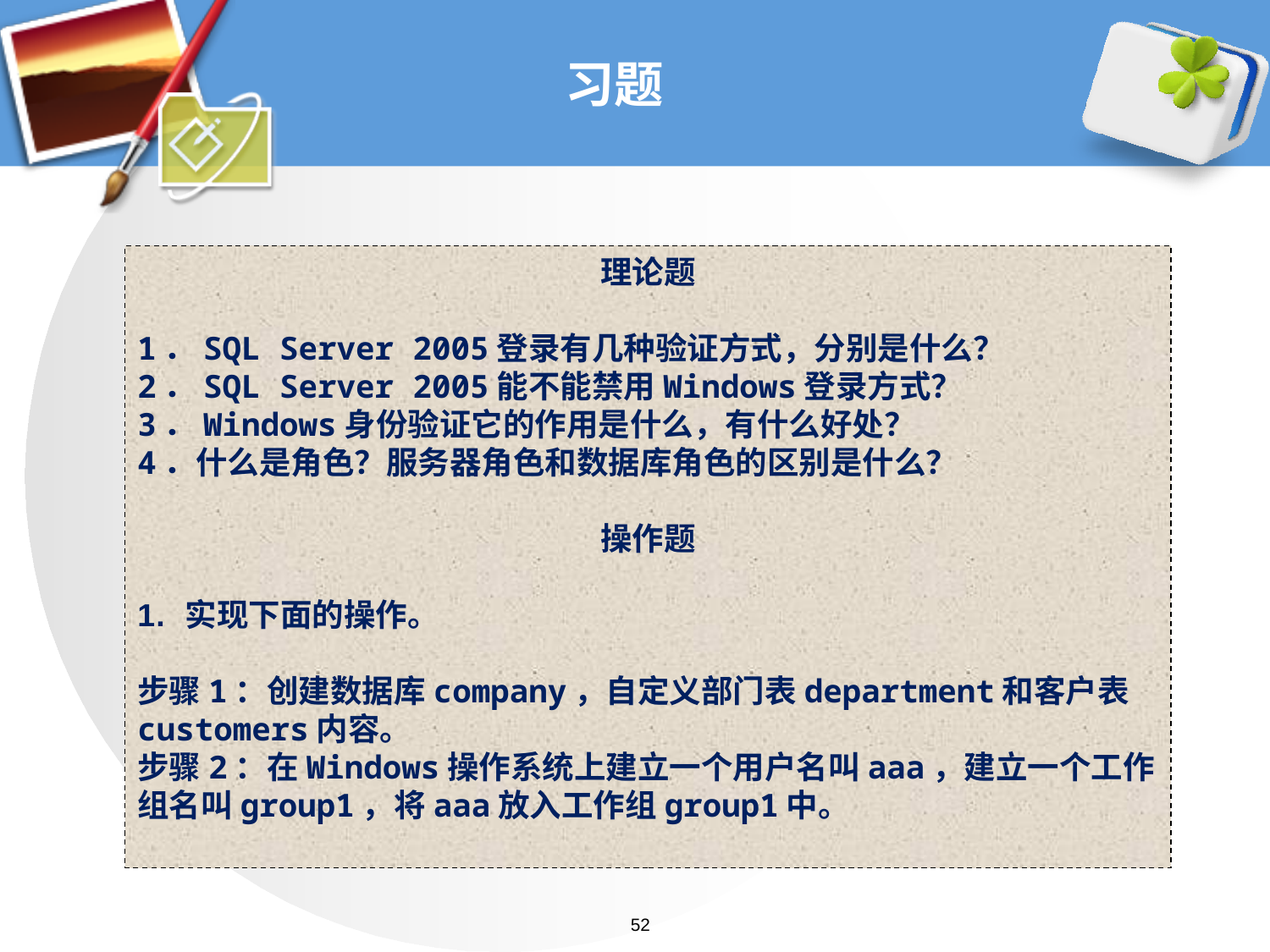

# 习题
理论题

1．SQL Server 2005登录有几种验证方式，分别是什么？
2．SQL Server 2005能不能禁用Windows登录方式？
3．Windows身份验证它的作用是什么，有什么好处？
4．什么是角色？服务器角色和数据库角色的区别是什么？

操作题

实现下面的操作。

步骤1：创建数据库company，自定义部门表department和客户表customers内容。
步骤2：在Windows操作系统上建立一个用户名叫aaa，建立一个工作组名叫group1，将aaa放入工作组group1中。

52